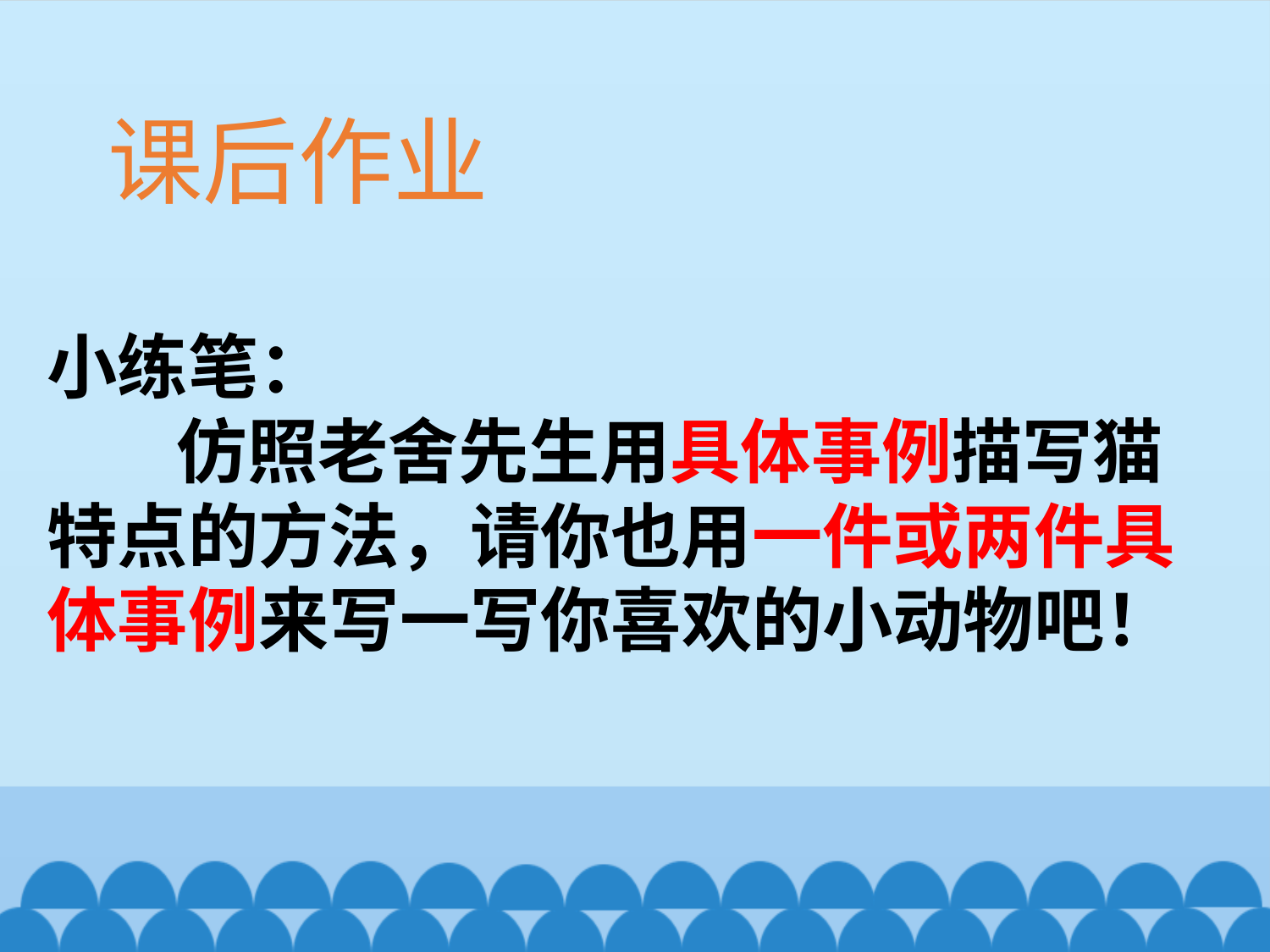

课后作业
小练笔：
       仿照老舍先生用具体事例描写猫特点的方法，请你也用一件或两件具体事例来写一写你喜欢的小动物吧！

9